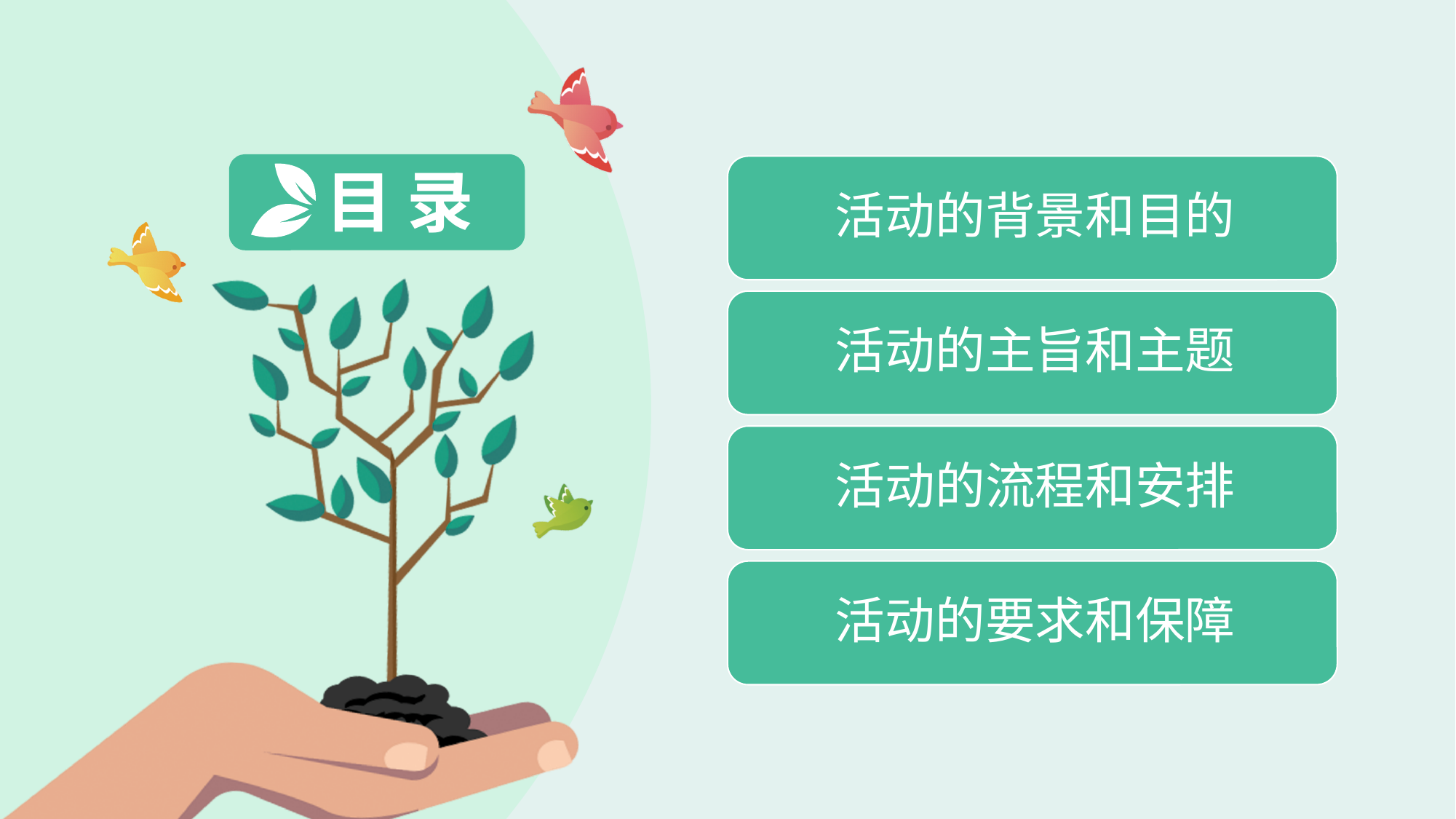

活动的背景和目的
活动的主旨和主题
活动的流程和安排
活动的要求和保障
# 目 录